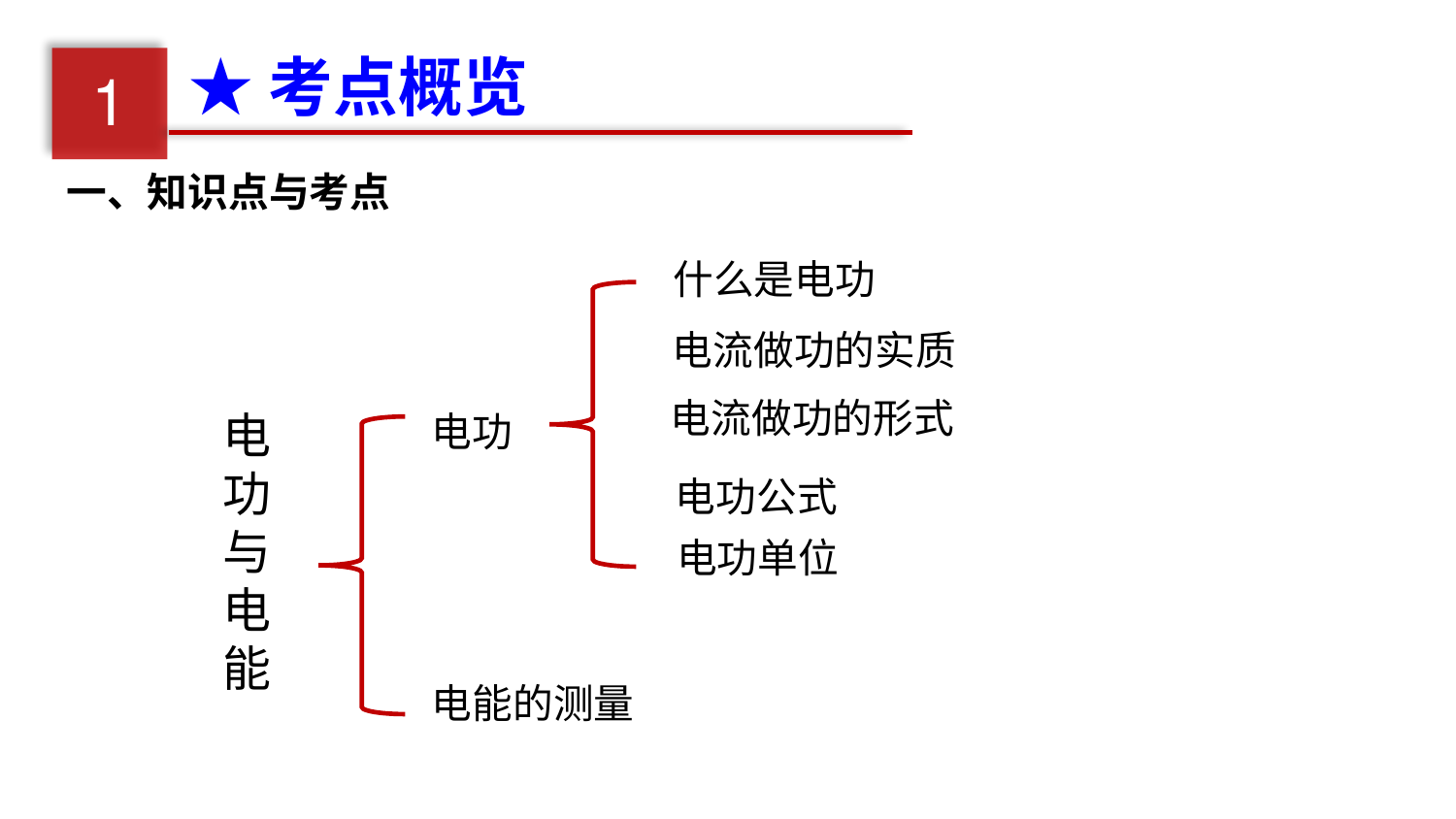

★考点概览

1
一、知识点与考点
什么是电功

电流做功的实质
电流做功的形式
电功
电功与电能

电功公式
电功单位
电能的测量